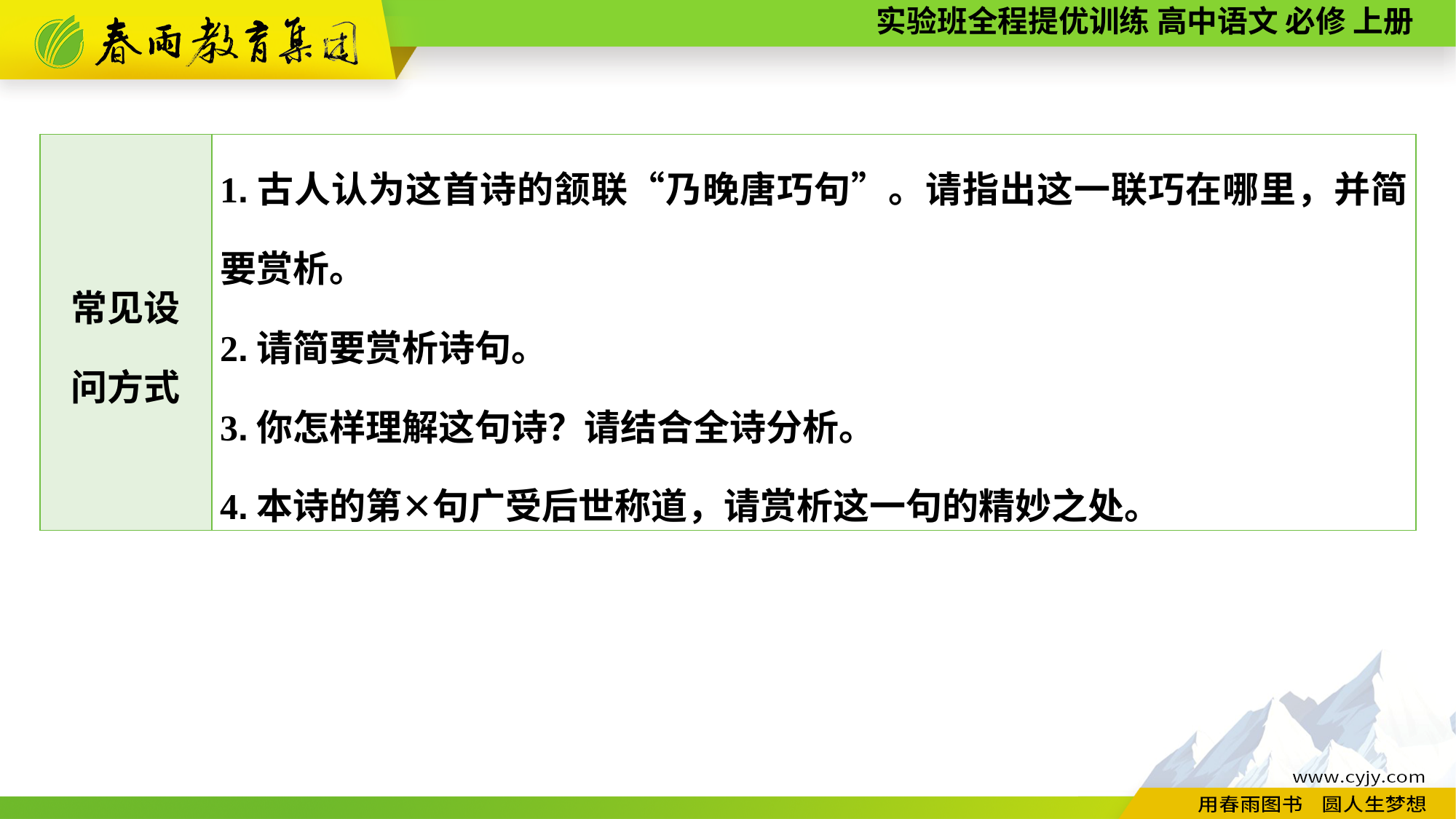

| 常见设 问方式 | 1.古人认为这首诗的颔联“乃晚唐巧句”。请指出这一联巧在哪里，并简要赏析。 2.请简要赏析诗句。 3.你怎样理解这句诗？请结合全诗分析。 4.本诗的第✕句广受后世称道，请赏析这一句的精妙之处。 |
| --- | --- |